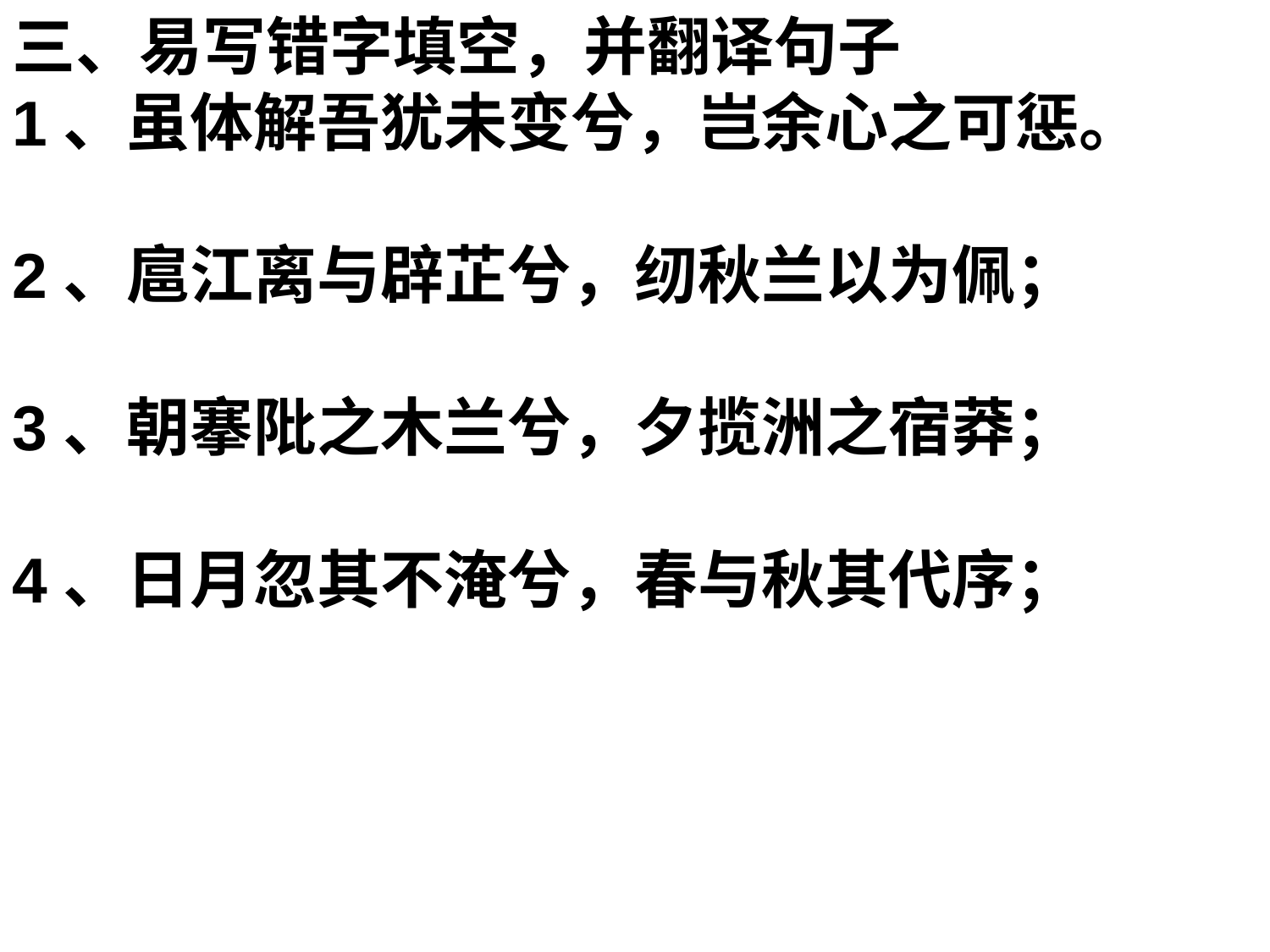

三、易写错字填空，并翻译句子
1、虽体解吾犹未变兮，岂余心之可惩。

2、扈江离与辟芷兮，纫秋兰以为佩；

3、朝搴阰之木兰兮，夕揽洲之宿莽；

4、日月忽其不淹兮，春与秋其代序；